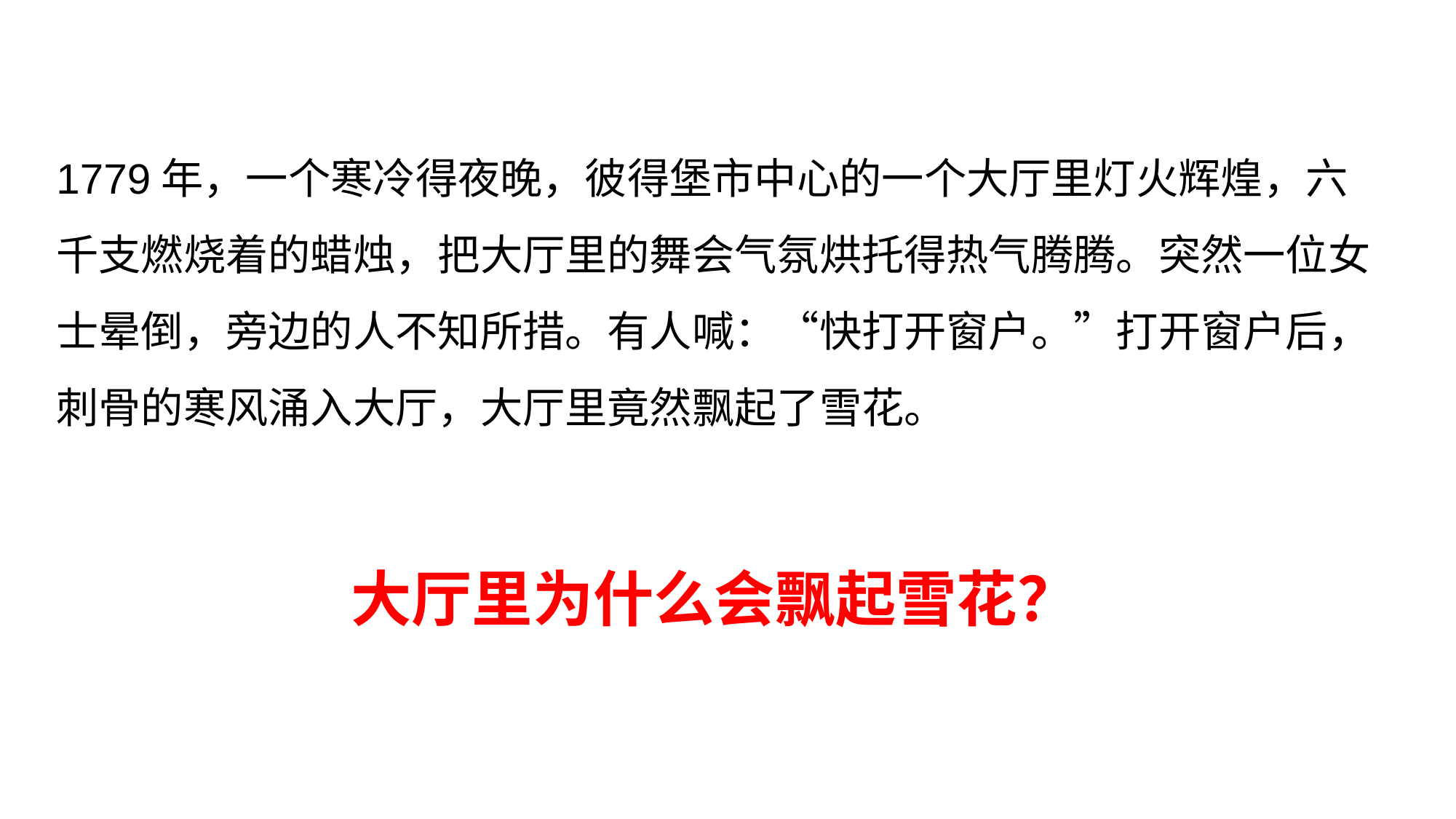

1779年，一个寒冷得夜晚，彼得堡市中心的一个大厅里灯火辉煌，六千支燃烧着的蜡烛，把大厅里的舞会气氛烘托得热气腾腾。突然一位女士晕倒，旁边的人不知所措。有人喊：“快打开窗户。”打开窗户后，刺骨的寒风涌入大厅，大厅里竟然飘起了雪花。
大厅里为什么会飘起雪花？